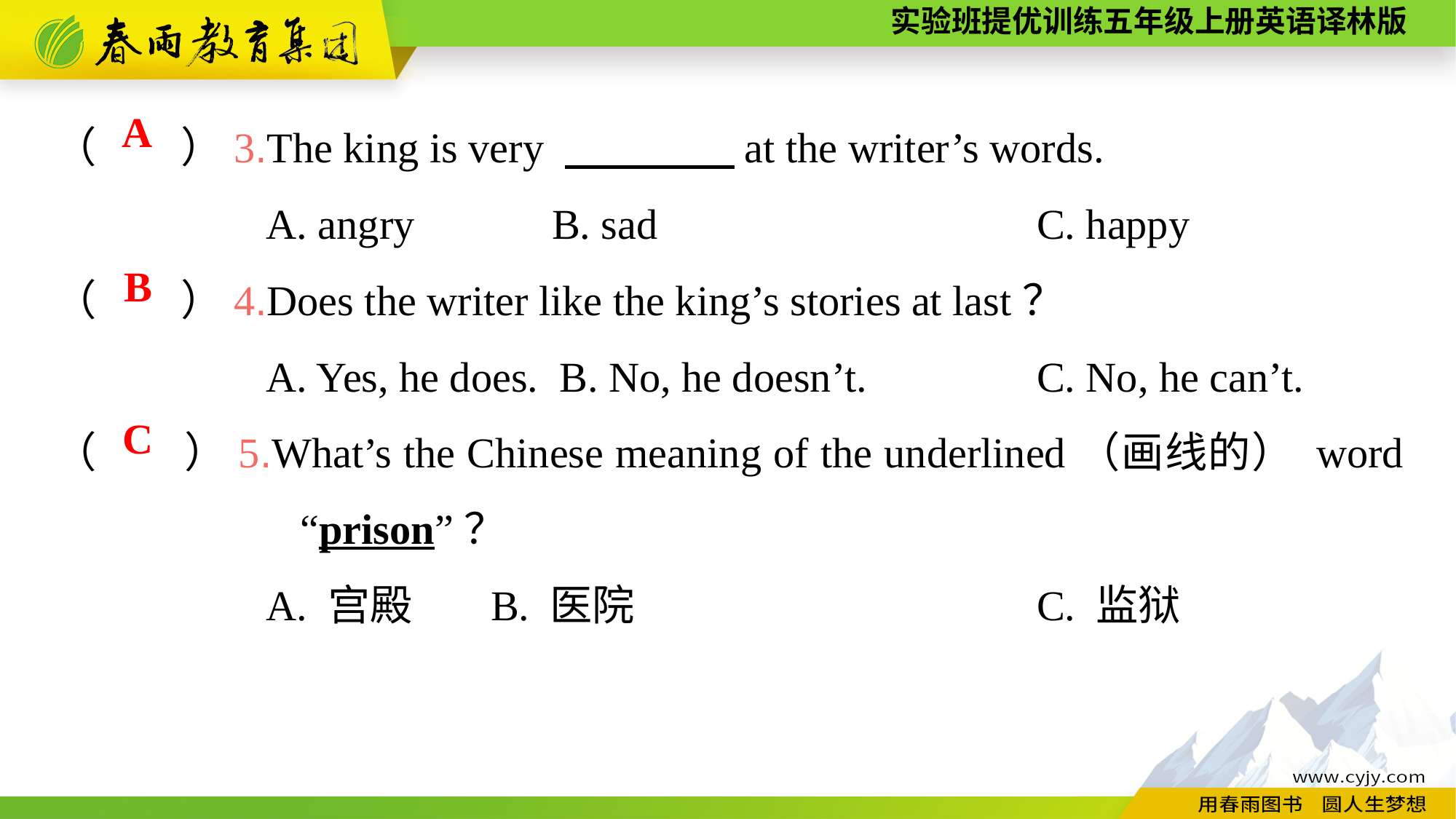

（　　）3.The king is very 　　　　at the writer’s words.
A. angry             B. sad				C. happy
（　　）4.Does the writer like the king’s stories at last？
A. Yes, he does.  B. No, he doesn’t.		C. No, he can’t.
（　　）5.What’s the Chinese meaning of the underlined（画线的） word 	             “prison”？
A. 宫殿	B. 医院				C. 监狱
A
B
C